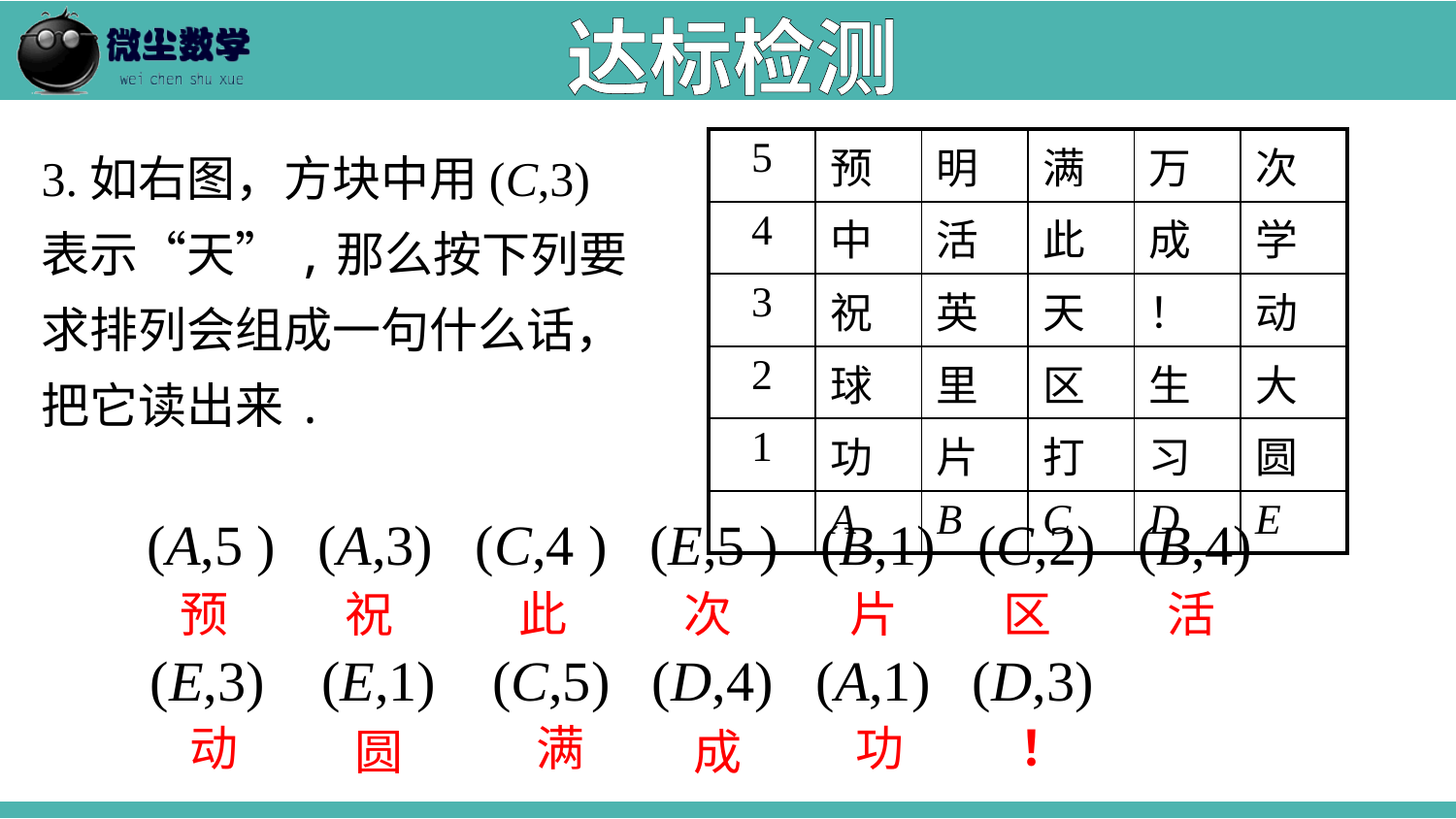

达标检测
3.如右图，方块中用(C,3)表示“天”,那么按下列要求排列会组成一句什么话，把它读出来.
| 5 | 预 | 明 | 满 | 万 | 次 |
| --- | --- | --- | --- | --- | --- |
| 4 | 中 | 活 | 此 | 成 | 学 |
| 3 | 祝 | 英 | 天 | ！ | 动 |
| 2 | 球 | 里 | 区 | 生 | 大 |
| 1 | 功 | 片 | 打 | 习 | 圆 |
|  | A | B | C | D | E |

        (A,5 )   (A,3)   (C,4 )   (E,5 )   (B,1)   (C,2)   (B,4)

      (E,3)    (E,1)    (C,5)   (D,4)   (A,1)   (D,3)
预
祝
此
次
片
区
活
动
满
功
！
圆
成